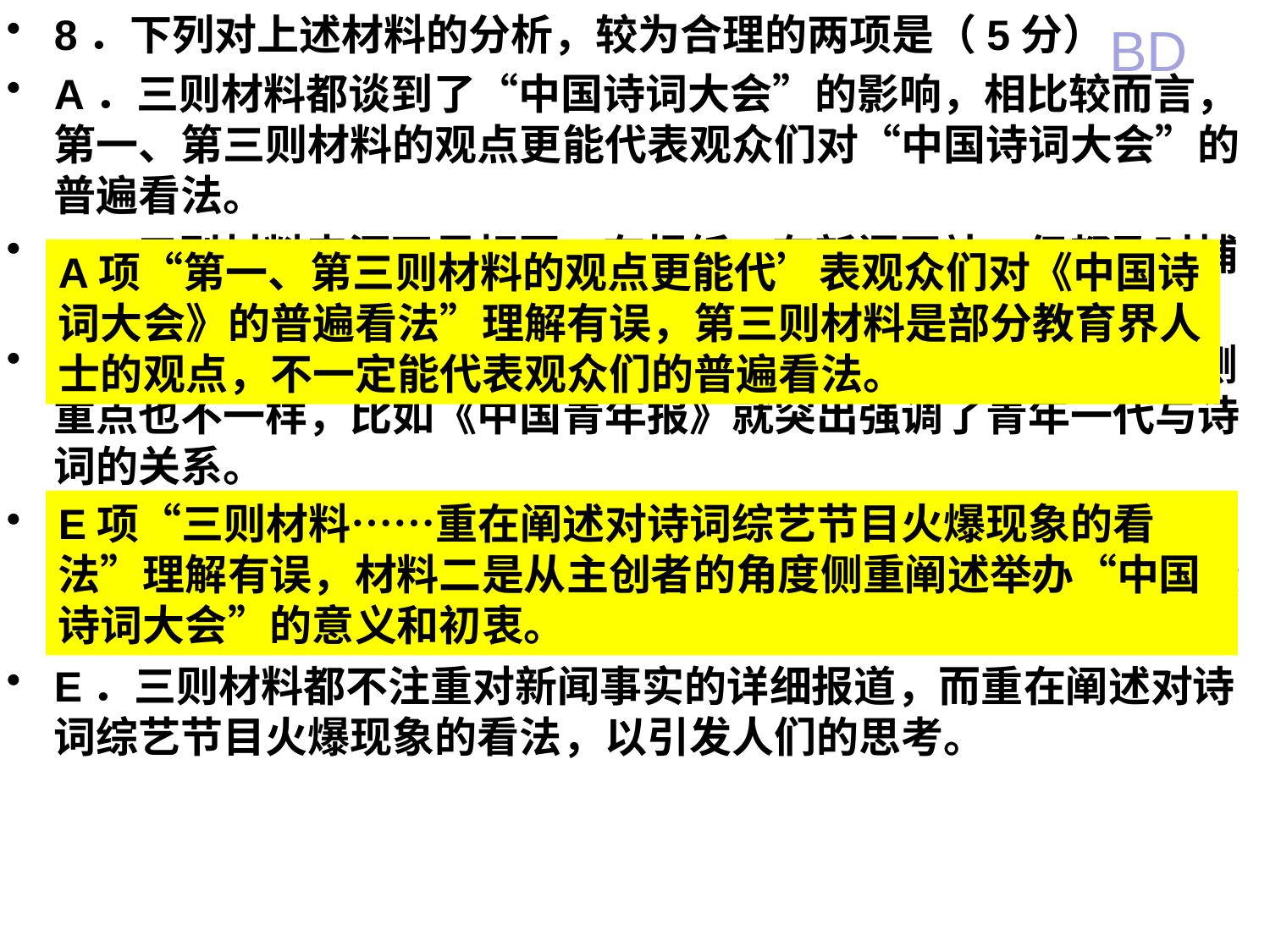

8．下列对上述材料的分析，较为合理的两项是（5分）
A．三则材料都谈到了“中国诗词大会”的影响，相比较而言，第一、第三则材料的观点更能代表观众们对“中国诗词大会”的普遍看法。
B．三则材料来源不尽相同，有报纸，有新闻网站，但都及时捕捉到了社会热点，体现了新闻讲求时效性的特点。
C．对于同一综艺现象的报道，三家媒体的受众不同，报道的侧重点也不一样，比如《中国青年报》就突出强调了青年一代与诗词的关系。
D．三则材料除了具有新闻客观性的特点之外，还具有一定的文学色彩，如三则材料最后一段的抒情性语言，增强了新闻的感染力。
E．三则材料都不注重对新闻事实的详细报道，而重在阐述对诗词综艺节目火爆现象的看法，以引发人们的思考。
BD
#
A项“第一、第三则材料的观点更能代’表观众们对《中国诗词大会》的普遍看法”理解有误，第三则材料是部分教育界人士的观点，不一定能代表观众们的普遍看法。
E项“三则材料……重在阐述对诗词综艺节目火爆现象的看法”理解有误，材料二是从主创者的角度侧重阐述举办“中国诗词大会”的意义和初衷。
C项“三家媒体的受众不同”理解不准确，三家媒体的受众有交叉。